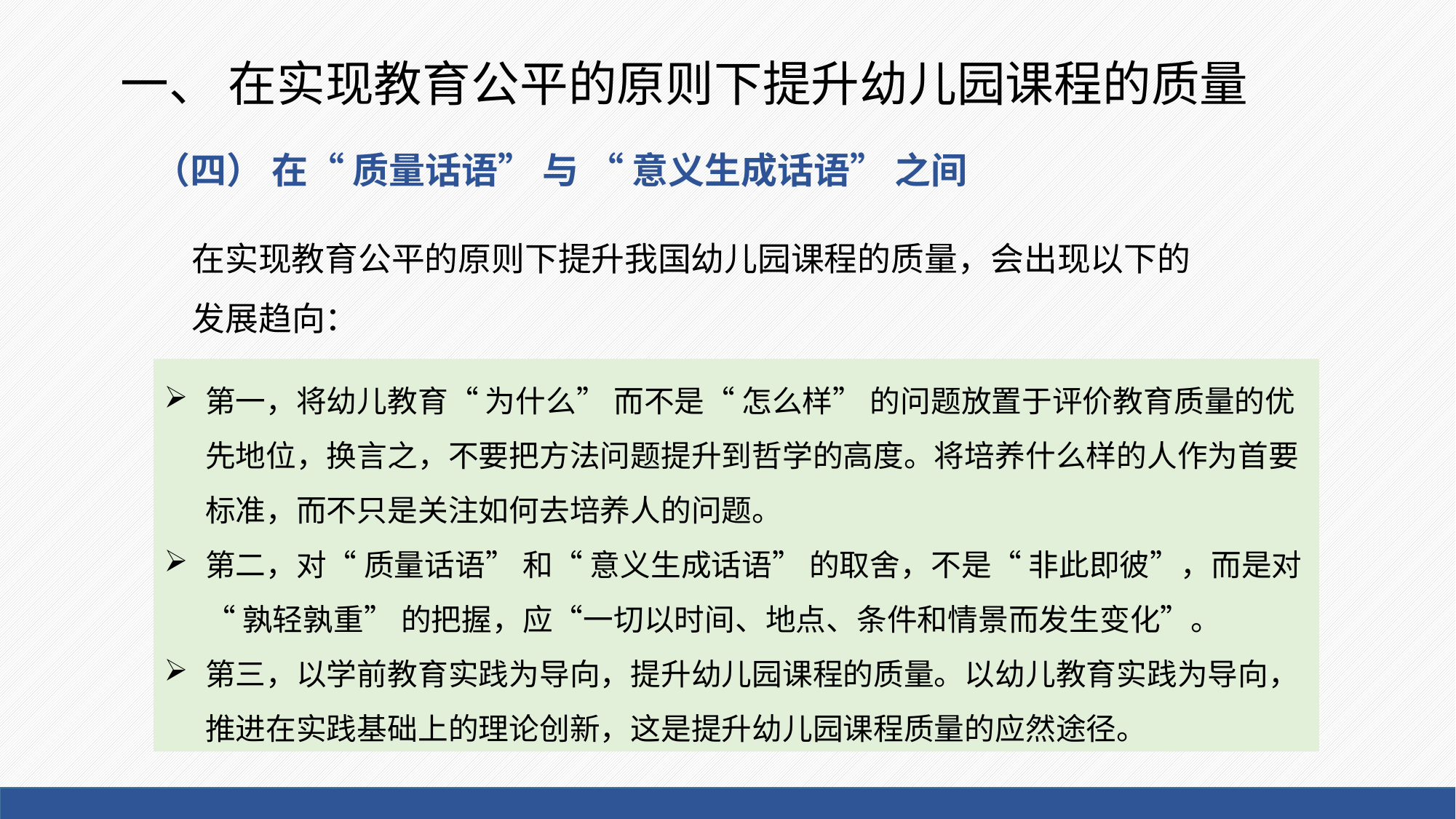

# 一、 在实现教育公平的原则下提升幼儿园课程的质量
（四） 在“ 质量话语” 与 “ 意义生成话语” 之间
在实现教育公平的原则下提升我国幼儿园课程的质量，会出现以下的发展趋向：
第一，将幼儿教育“ 为什么” 而不是“ 怎么样” 的问题放置于评价教育质量的优先地位，换言之，不要把方法问题提升到哲学的高度。将培养什么样的人作为首要标准，而不只是关注如何去培养人的问题。
第二，对“ 质量话语” 和“ 意义生成话语” 的取舍，不是“ 非此即彼”，而是对“ 孰轻孰重” 的把握，应“一切以时间、地点、条件和情景而发生变化”。
第三，以学前教育实践为导向，提升幼儿园课程的质量。以幼儿教育实践为导向，推进在实践基础上的理论创新，这是提升幼儿园课程质量的应然途径。